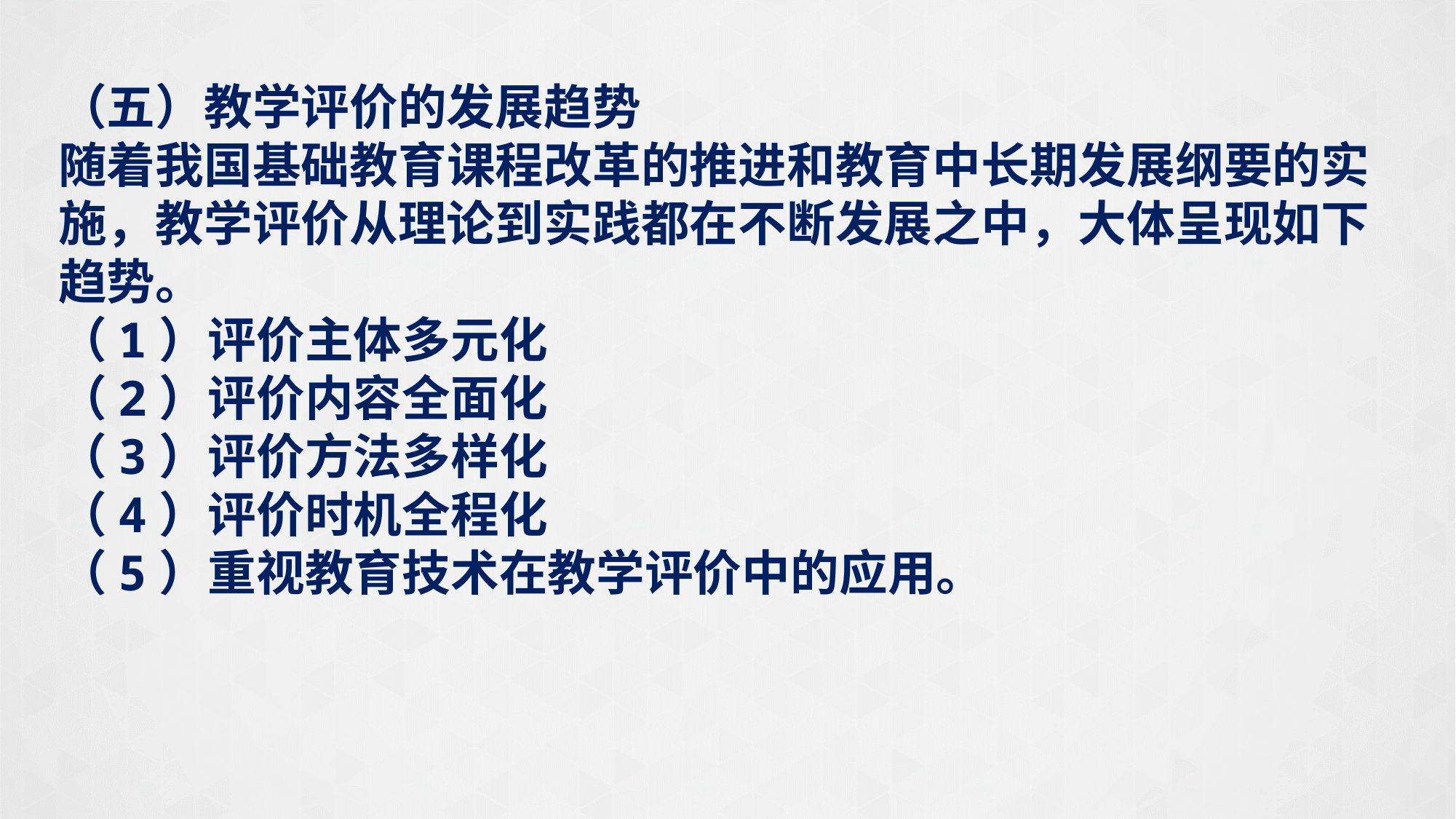

（五）教学评价的发展趋势
随着我国基础教育课程改革的推进和教育中长期发展纲要的实施，教学评价从理论到实践都在不断发展之中，大体呈现如下趋势。
（1）评价主体多元化
（2）评价内容全面化
（3）评价方法多样化
（4）评价时机全程化
（5）重视教育技术在教学评价中的应用。